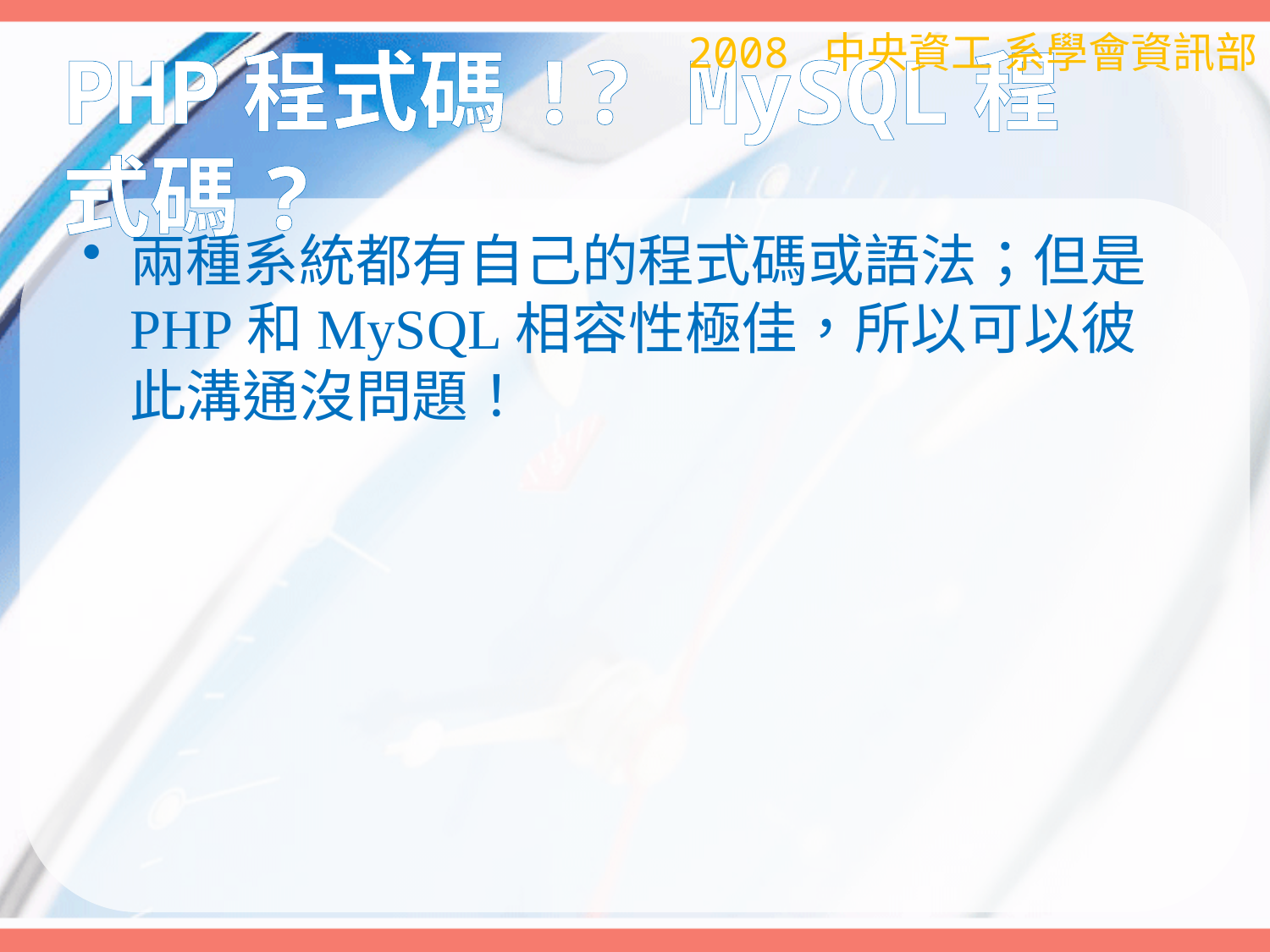

2008 中央資工 系學會資訊部
# PHP程式碼!? MySQL程式碼?

兩種系統都有自己的程式碼或語法；但是PHP和MySQL相容性極佳，所以可以彼此溝通沒問題！